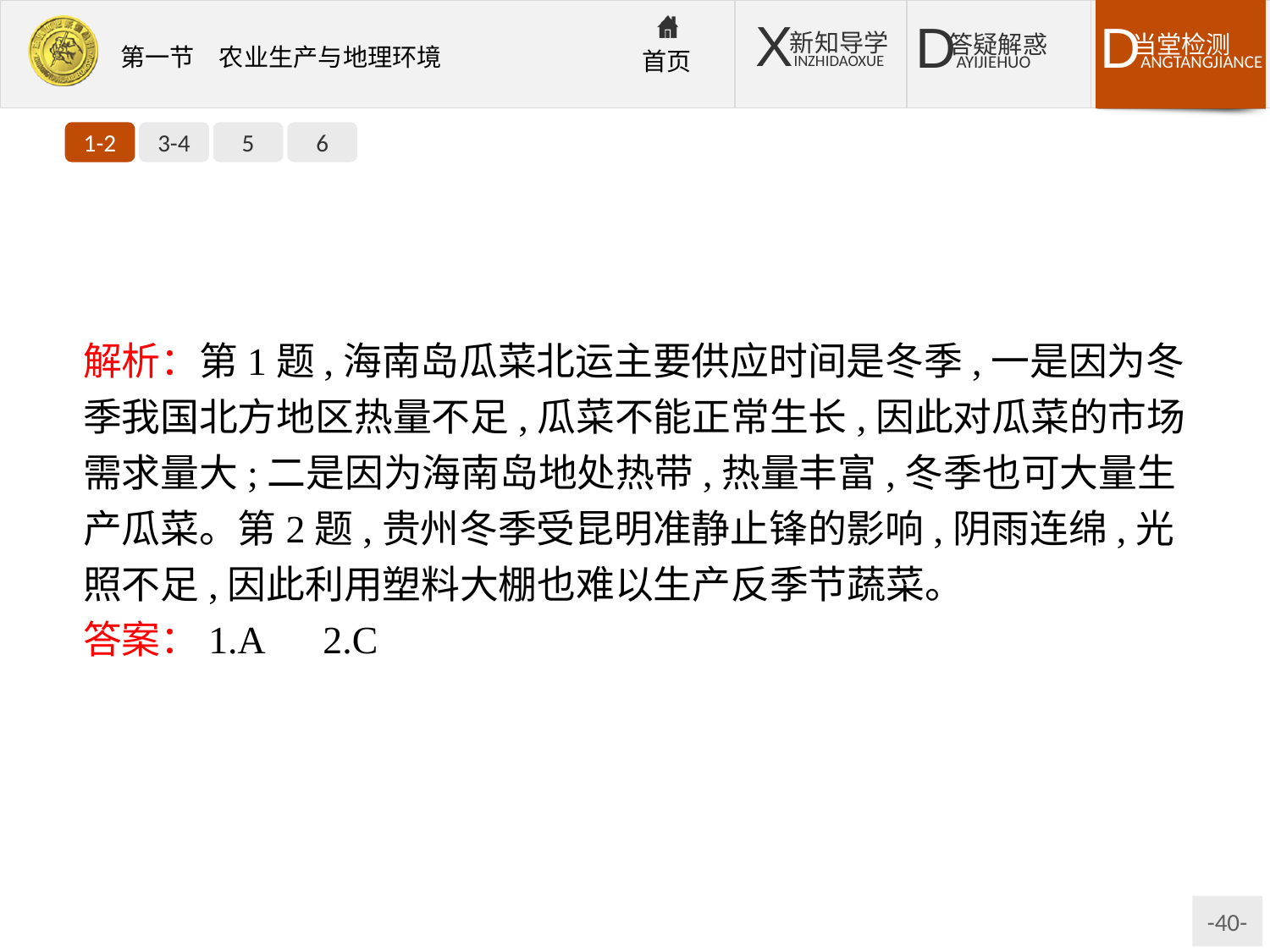

1-2
3-4
5
6
解析：第1题,海南岛瓜菜北运主要供应时间是冬季,一是因为冬季我国北方地区热量不足,瓜菜不能正常生长,因此对瓜菜的市场需求量大;二是因为海南岛地处热带,热量丰富,冬季也可大量生产瓜菜。第2题,贵州冬季受昆明准静止锋的影响,阴雨连绵,光照不足,因此利用塑料大棚也难以生产反季节蔬菜。
答案：1.A　2.C